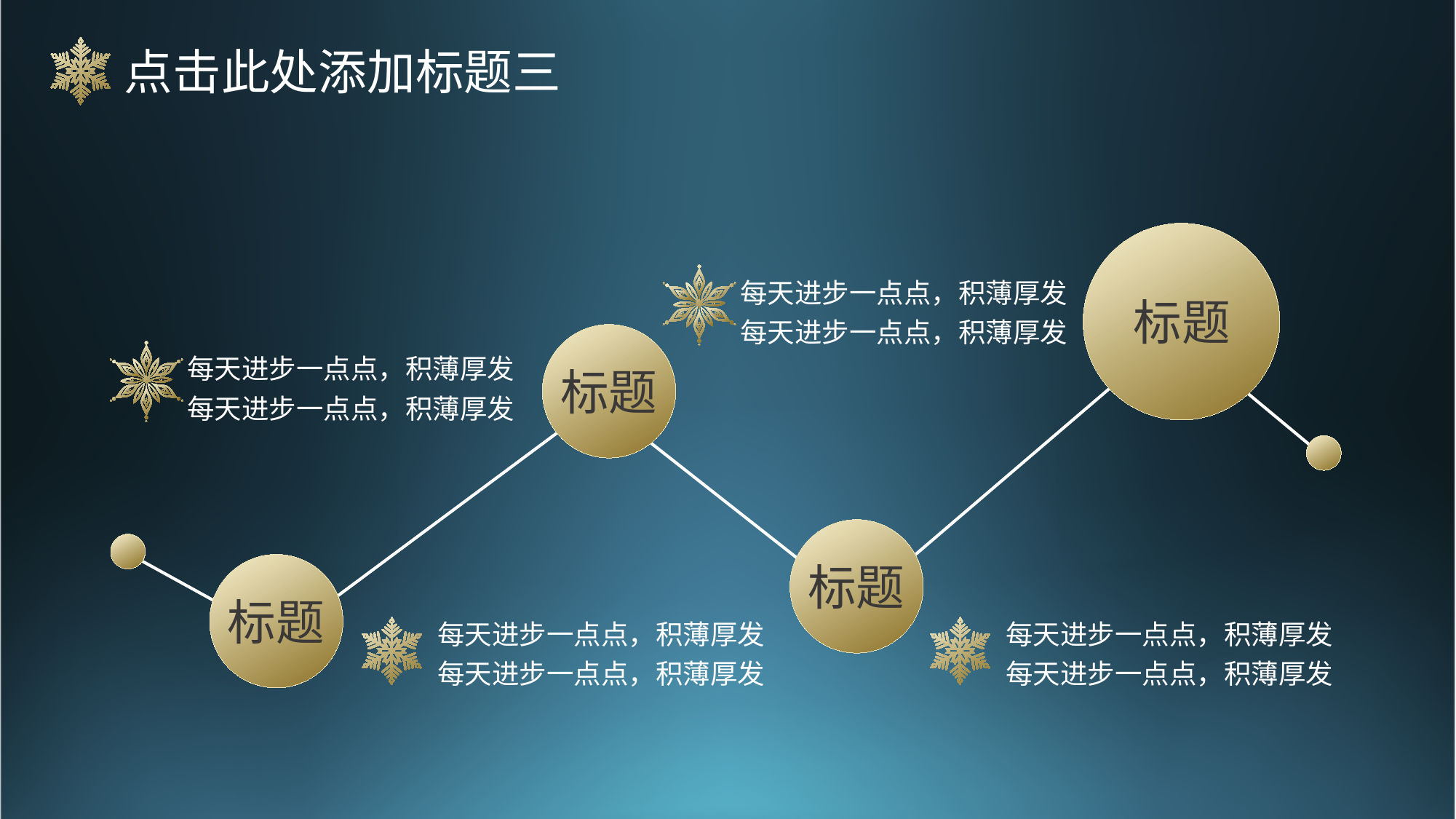

点击此处添加标题三

每天进步一点点，积薄厚发
每天进步一点点，积薄厚发

标题

每天进步一点点，积薄厚发
每天进步一点点，积薄厚发

标题

标题

标题
每天进步一点点，积薄厚发
每天进步一点点，积薄厚发
每天进步一点点，积薄厚发
每天进步一点点，积薄厚发